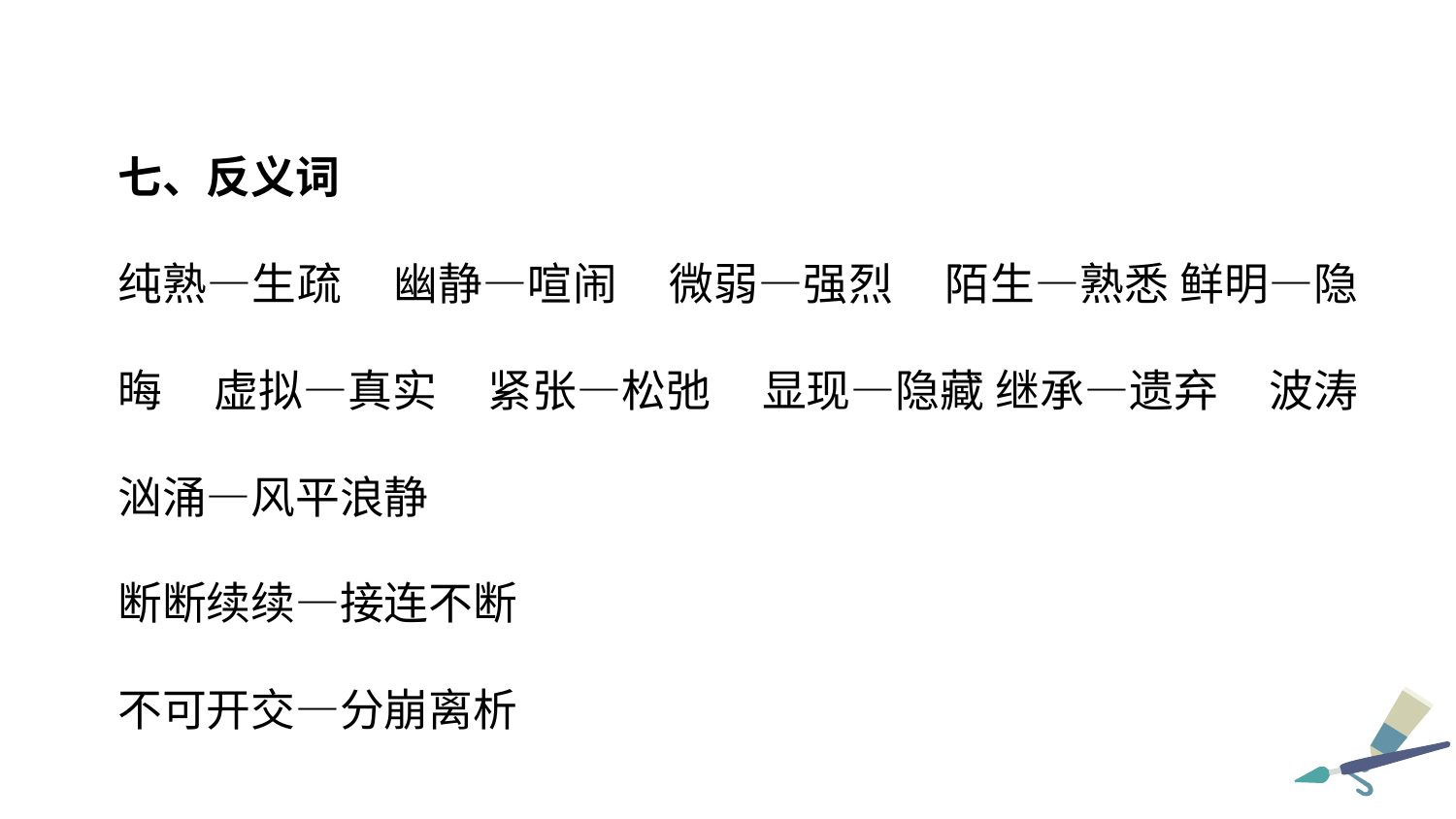

七、反义词
纯熟—生疏     幽静—喧闹     微弱—强烈     陌生—熟悉 鲜明—隐晦     虚拟—真实     紧张—松弛     显现—隐藏 继承—遗弃     波涛汹涌—风平浪静
断断续续—接连不断
不可开交—分崩离析